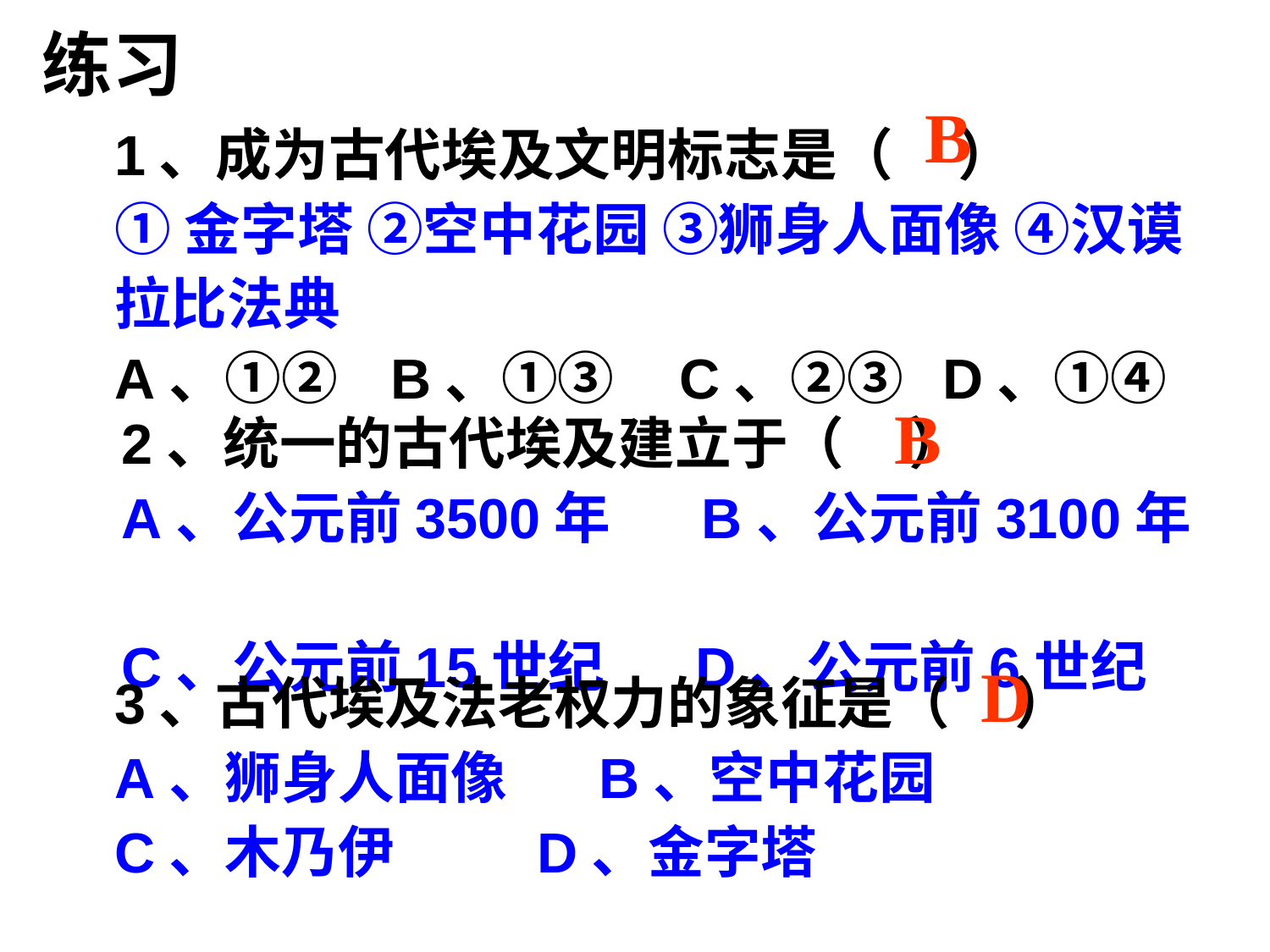

练习
B
1、成为古代埃及文明标志是（     ）
①金字塔 ②空中花园 ③狮身人面像 ④汉谟拉比法典
A、①②   B、①③    C、②③  D、①④
B
2、统一的古代埃及建立于（     ）
A、公元前3500年      B、公元前3100年
C、公元前15世纪      D、公元前6世纪
D
3、古代埃及法老权力的象征是（     ）
A、狮身人面像      B、空中花园
C、木乃伊          D、金字塔